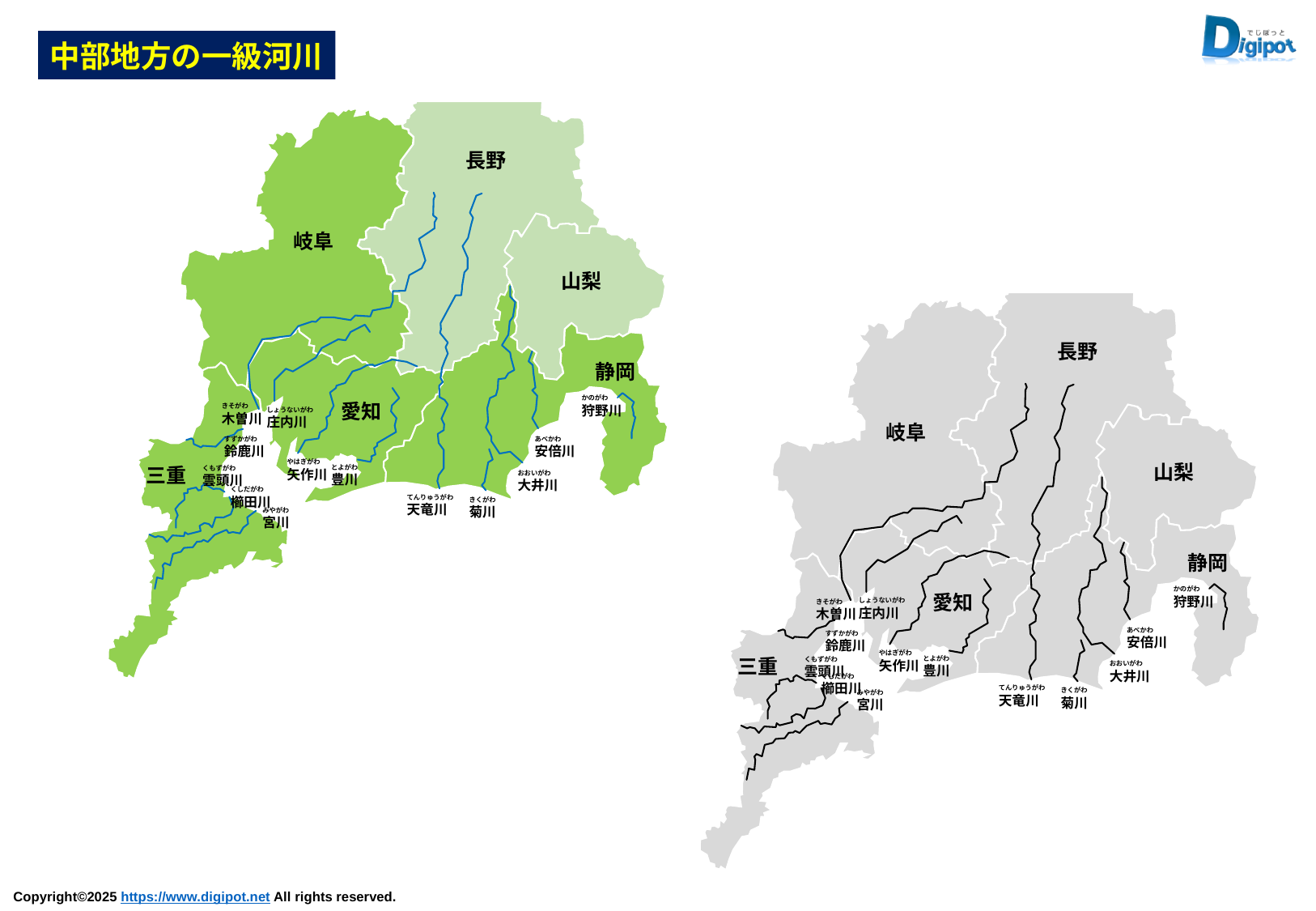

中部地方の一級河川

長野
岐阜
山梨
静岡
愛知
三重

かのがわ
狩野川
きそがわ
木曽川
しょうないがわ
庄内川
すずかがわ
鈴鹿川
あべかわ
安倍川
やはぎがわ
矢作川
とよがわ
豊川
くもずがわ
雲頭川
おおいがわ
大井川
くしだがわ
櫛田川
てんりゅうがわ
天竜川
きくがわ
菊川
みやがわ
宮川

長野
岐阜
山梨
静岡
愛知
三重

かのがわ
狩野川
しょうないがわ
庄内川
きそがわ
木曽川
あべかわ
安倍川
すずかがわ
鈴鹿川
やはぎがわ
矢作川
とよがわ
豊川
くもずがわ
雲頭川
おおいがわ
大井川
くしだがわ
櫛田川
てんりゅうがわ
天竜川
きくがわ
菊川
みやがわ
宮川